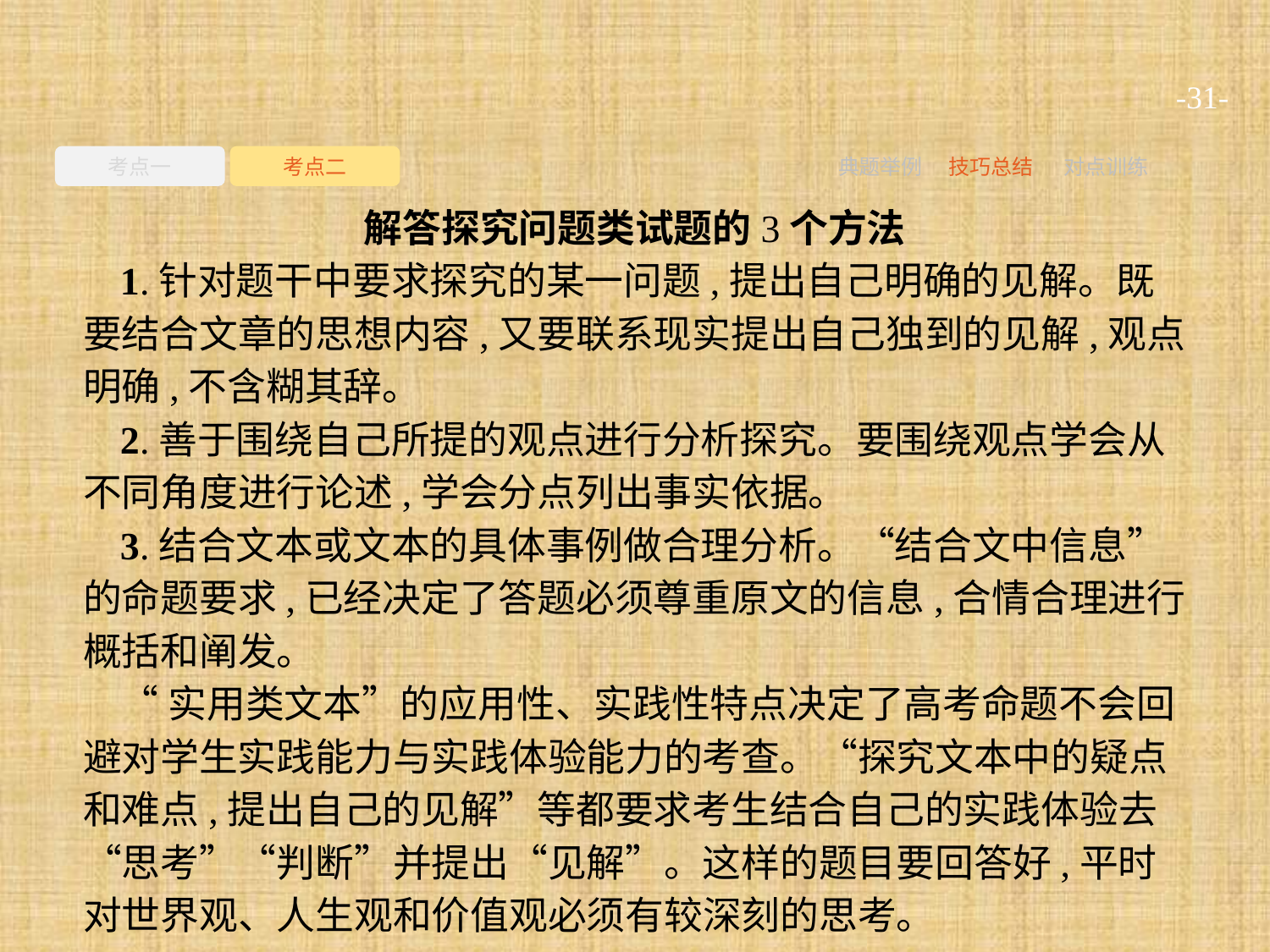

-31-
考点一
考点二
典题举例
技巧总结
对点训练
解答探究问题类试题的3个方法
1.针对题干中要求探究的某一问题,提出自己明确的见解。既要结合文章的思想内容,又要联系现实提出自己独到的见解,观点明确,不含糊其辞。
2.善于围绕自己所提的观点进行分析探究。要围绕观点学会从不同角度进行论述,学会分点列出事实依据。
3.结合文本或文本的具体事例做合理分析。“结合文中信息”的命题要求,已经决定了答题必须尊重原文的信息,合情合理进行概括和阐发。
“实用类文本”的应用性、实践性特点决定了高考命题不会回避对学生实践能力与实践体验能力的考查。“探究文本中的疑点和难点,提出自己的见解”等都要求考生结合自己的实践体验去“思考”“判断”并提出“见解”。这样的题目要回答好,平时对世界观、人生观和价值观必须有较深刻的思考。